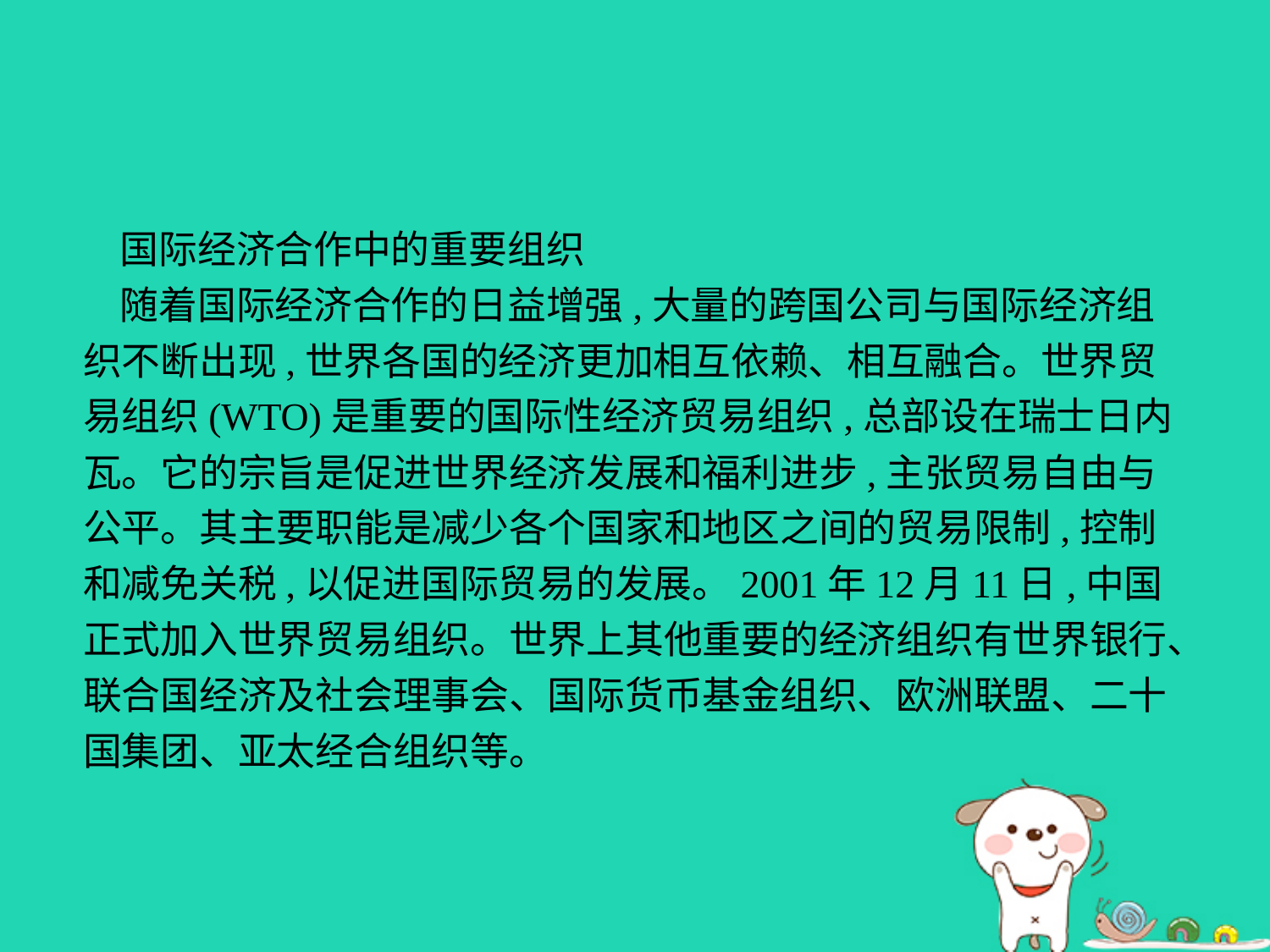

国际经济合作中的重要组织
随着国际经济合作的日益增强,大量的跨国公司与国际经济组织不断出现,世界各国的经济更加相互依赖、相互融合。世界贸易组织(WTO)是重要的国际性经济贸易组织,总部设在瑞士日内瓦。它的宗旨是促进世界经济发展和福利进步,主张贸易自由与公平。其主要职能是减少各个国家和地区之间的贸易限制,控制和减免关税,以促进国际贸易的发展。2001年12月11日,中国正式加入世界贸易组织。世界上其他重要的经济组织有世界银行、联合国经济及社会理事会、国际货币基金组织、欧洲联盟、二十国集团、亚太经合组织等。